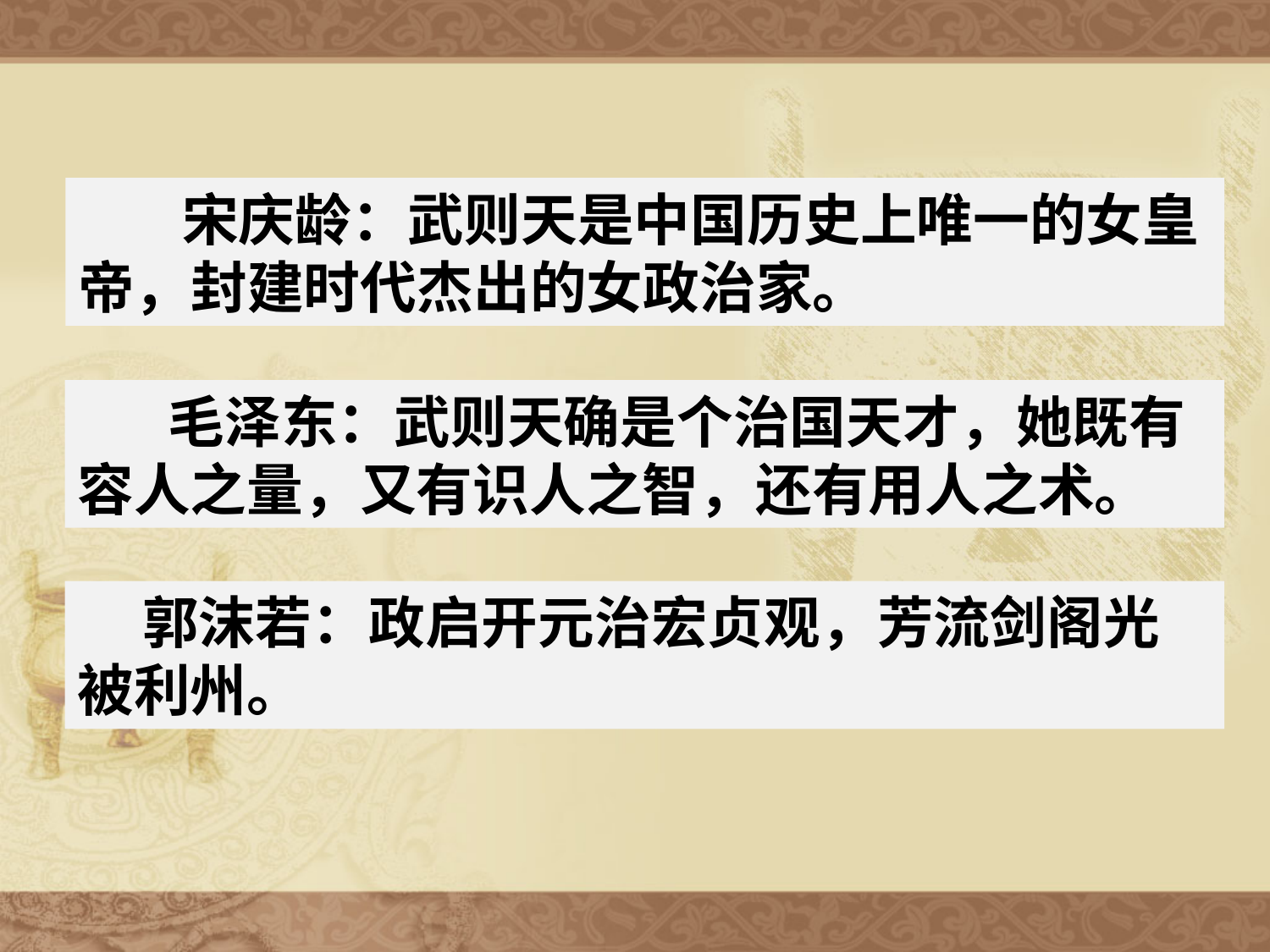

宋庆龄：武则天是中国历史上唯一的女皇帝，封建时代杰出的女政治家。
      毛泽东：武则天确是个治国天才，她既有容人之量，又有识人之智，还有用人之术。
    郭沫若：政启开元治宏贞观，芳流剑阁光被利州。